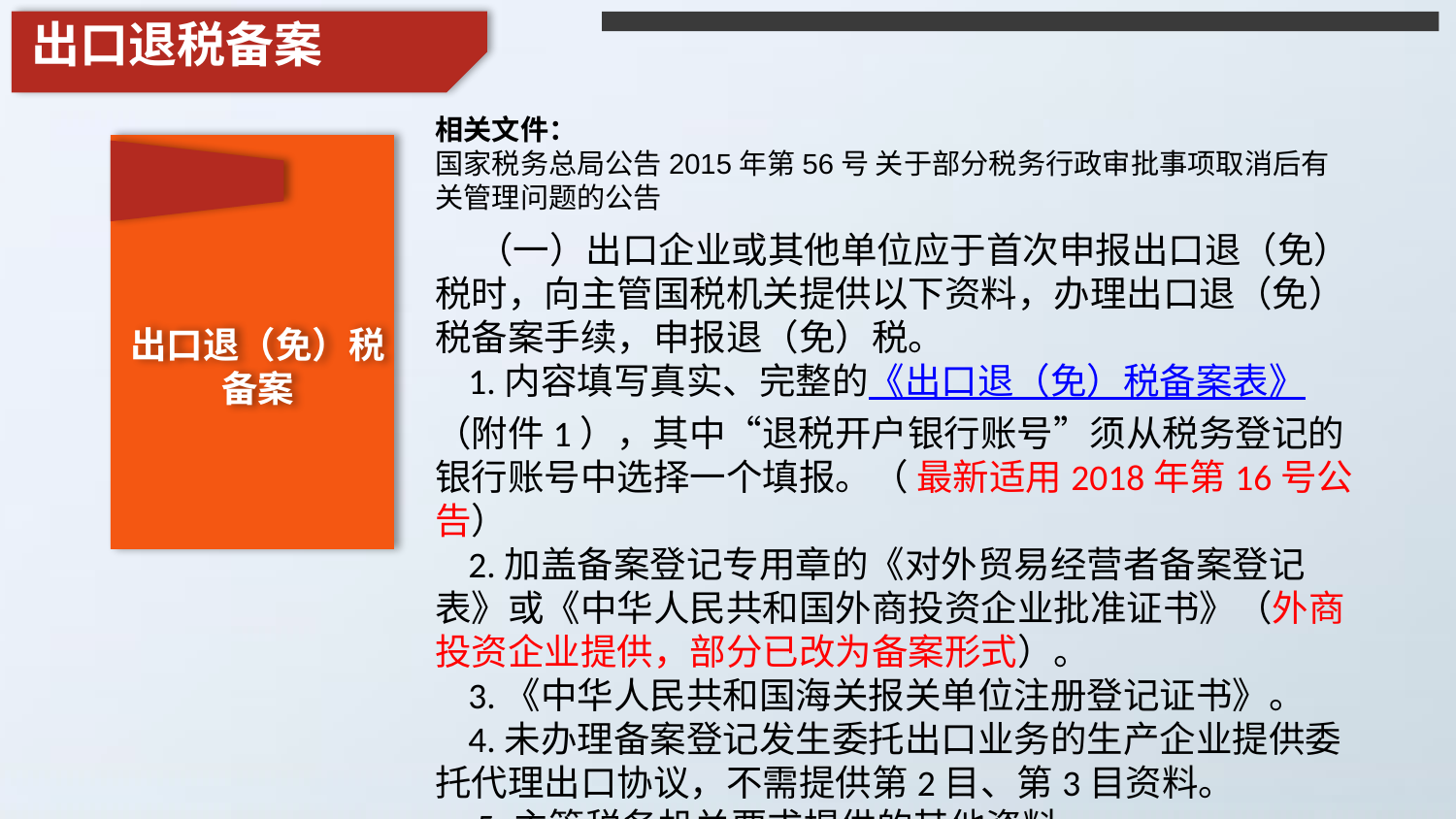

出口退税备案

相关文件：
国家税务总局公告2015年第56号 关于部分税务行政审批事项取消后有关管理问题的公告

    （一）出口企业或其他单位应于首次申报出口退（免）税时，向主管国税机关提供以下资料，办理出口退（免）税备案手续，申报退（免）税。
    1.内容填写真实、完整的《出口退（免）税备案表》（附件1），其中“退税开户银行账号”须从税务登记的银行账号中选择一个填报。（ 最新适用2018年第16号公告）
    2.加盖备案登记专用章的《对外贸易经营者备案登记表》或《中华人民共和国外商投资企业批准证书》（外商投资企业提供，部分已改为备案形式）。
    3.《中华人民共和国海关报关单位注册登记证书》。
    4.未办理备案登记发生委托出口业务的生产企业提供委托代理出口协议，不需提供第2目、第3目资料。
     5.主管税务机关要求提供的其他资料。
出口退（免）税备案